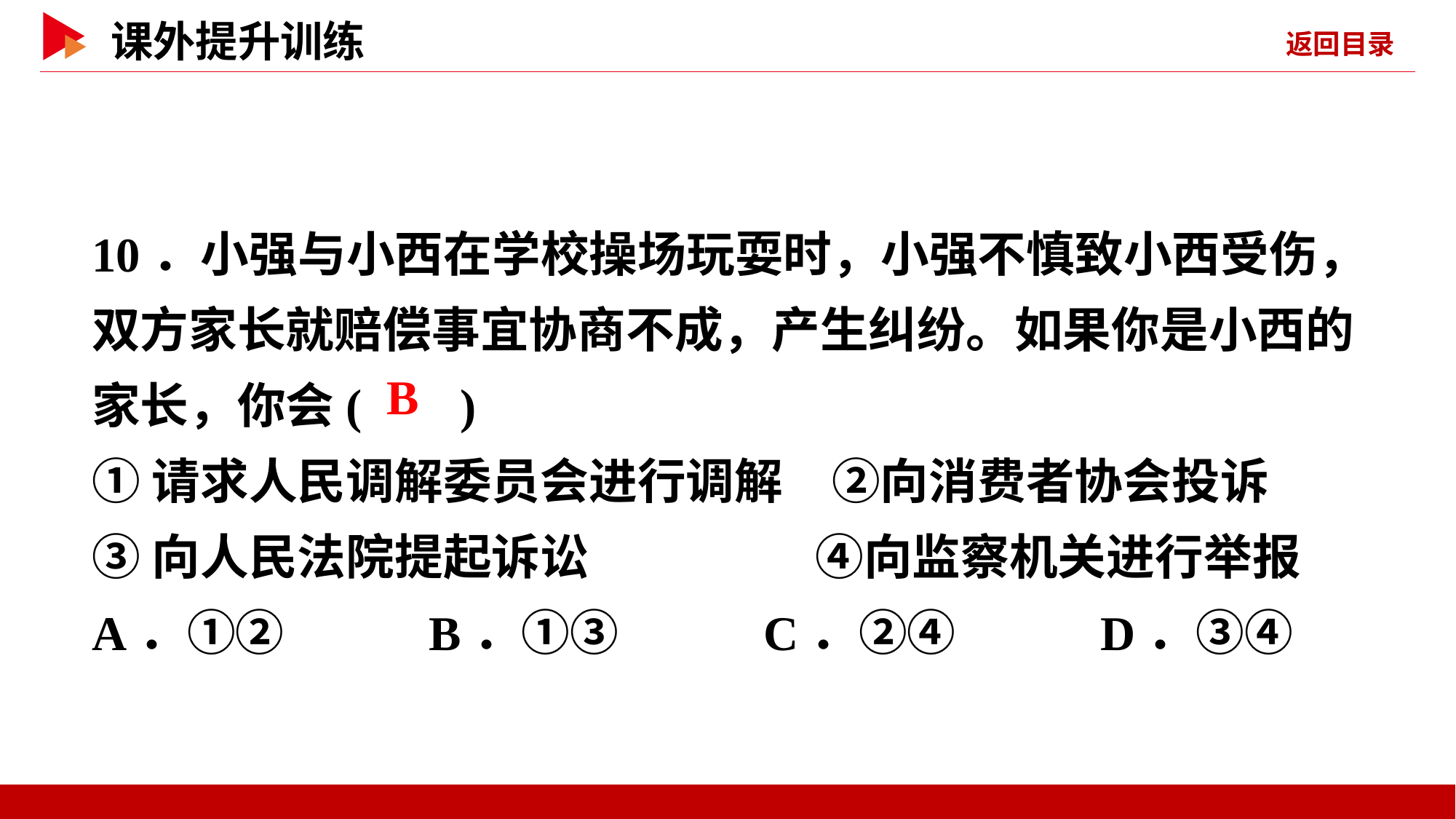

10．小强与小西在学校操场玩耍时，小强不慎致小西受伤，双方家长就赔偿事宜协商不成，产生纠纷。如果你是小西的家长，你会(        )
①请求人民调解委员会进行调解　②向消费者协会投诉
③向人民法院提起诉讼　                ④向监察机关进行举报
A．①②            B．①③            C．②④            D．③④
   B